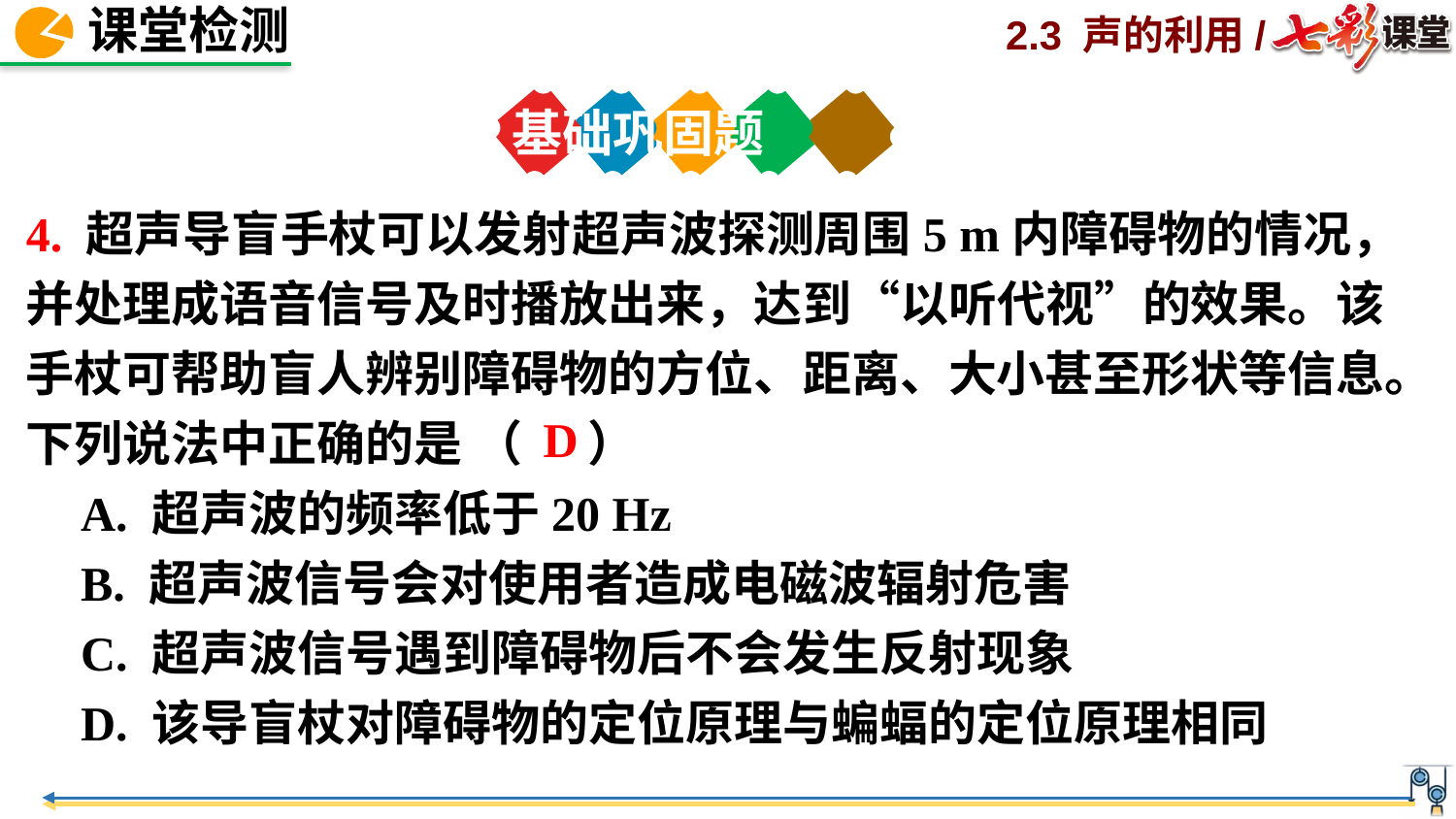

基础巩固题

4. 超声导盲手杖可以发射超声波探测周围5 m内障碍物的情况，并处理成语音信号及时播放出来，达到“以听代视”的效果。该手杖可帮助盲人辨别障碍物的方位、距离、大小甚至形状等信息。下列说法中正确的是 （      ）
A. 超声波的频率低于20 Hz
B. 超声波信号会对使用者造成电磁波辐射危害
C. 超声波信号遇到障碍物后不会发生反射现象
D. 该导盲杖对障碍物的定位原理与蝙蝠的定位原理相同
D